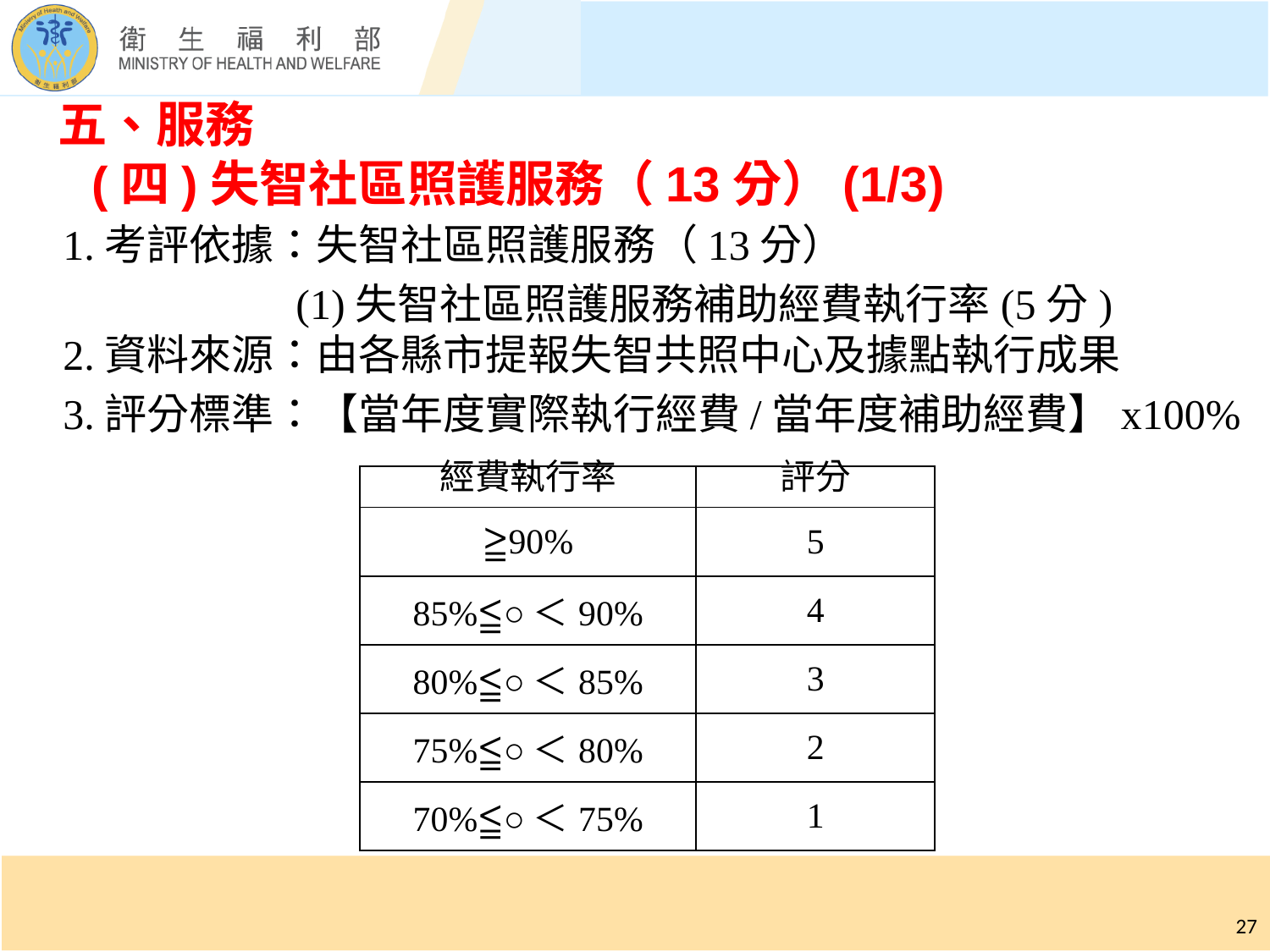

# 五、服務 (四)失智社區照護服務（13分）(1/3)
1.考評依據：失智社區照護服務（13分）
                      (1)失智社區照護服務補助經費執行率(5分)
2.資料來源：由各縣市提報失智共照中心及據點執行成果
3.評分標準：【當年度實際執行經費/當年度補助經費】x100%

| 經費執行率 | 評分 |
| --- | --- |
| ≧90% | 5 |
| 85%≦○＜90% | 4 |
| 80%≦○＜85% | 3 |
| 75%≦○＜80% | 2 |
| 70%≦○＜75% | 1 |
27